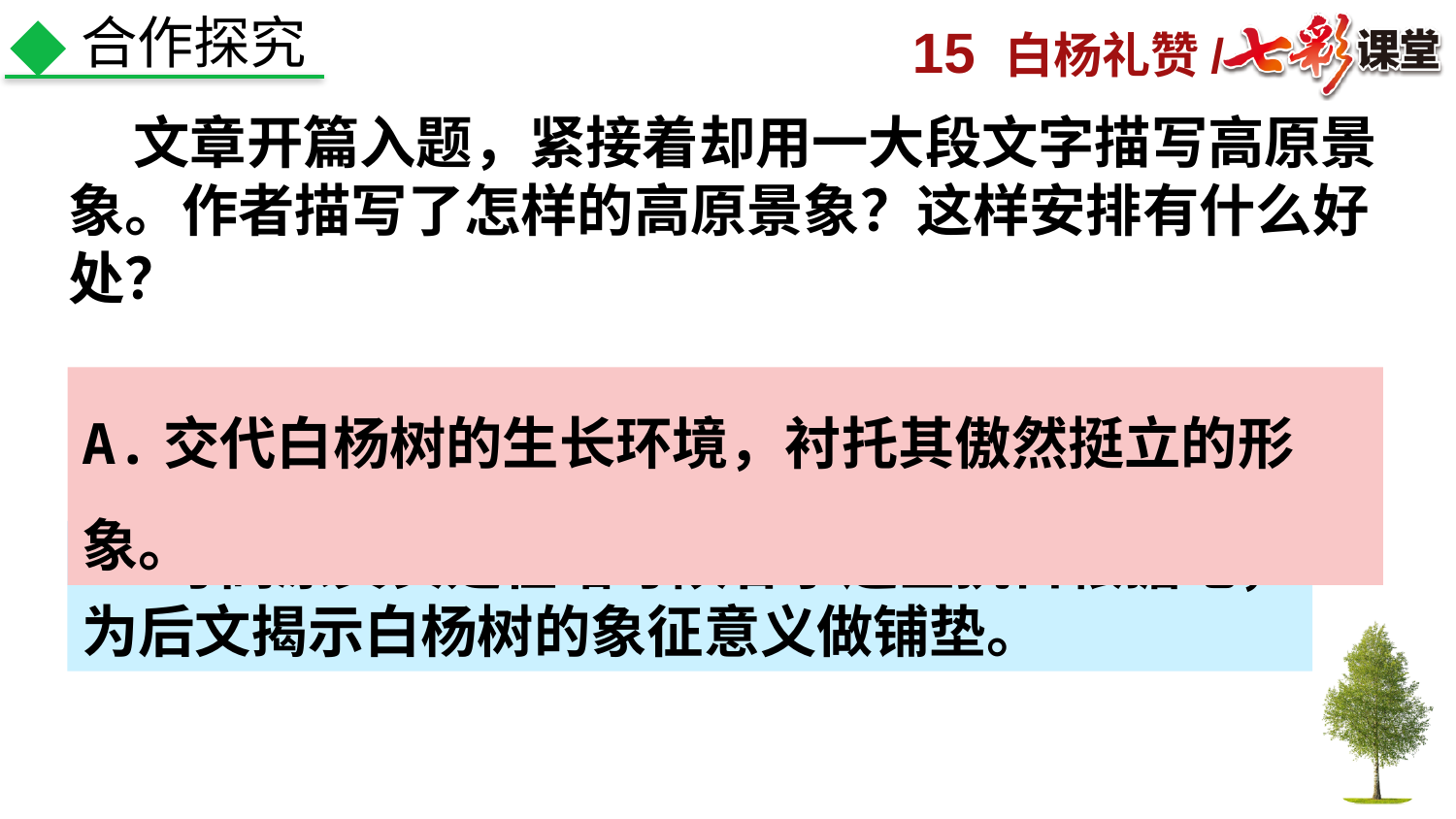

合作探究

    文章开篇入题，紧接着却用一大段文字描写高原景象。作者描写了怎样的高原景象？这样安排有什么好处？
A.交代白杨树的生长环境，衬托其傲然挺立的形象。
B.写高原其实是在暗写陕甘宁边区抗日根据地，为后文揭示白杨树的象征意义做铺垫。